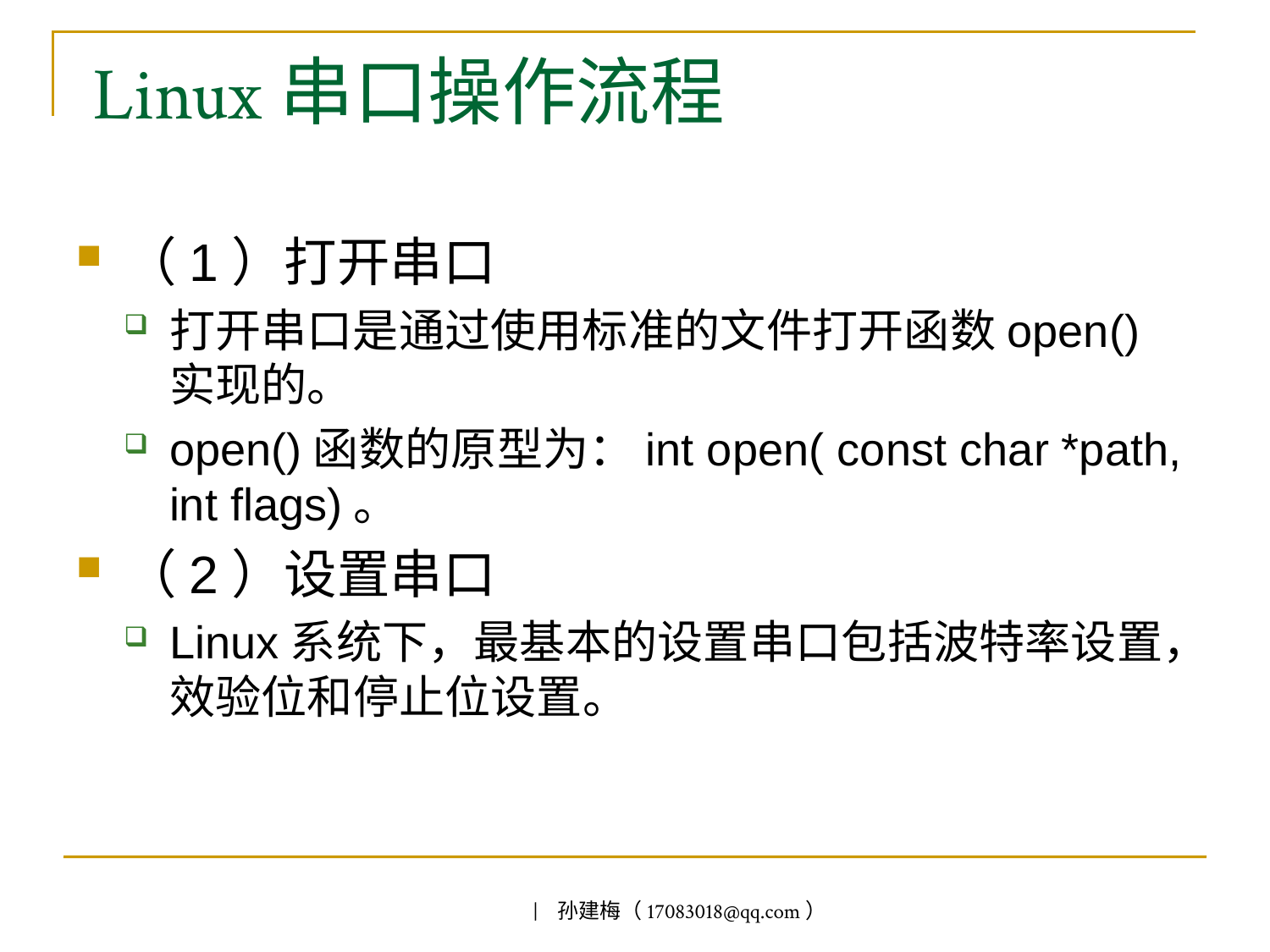

# Linux串口操作流程
（1）打开串口
打开串口是通过使用标准的文件打开函数open()实现的。
open()函数的原型为：int open( const char *path, int flags)。
（2）设置串口
Linux系统下，最基本的设置串口包括波特率设置，效验位和停止位设置。
|   孙建梅（17083018@qq.com）

33